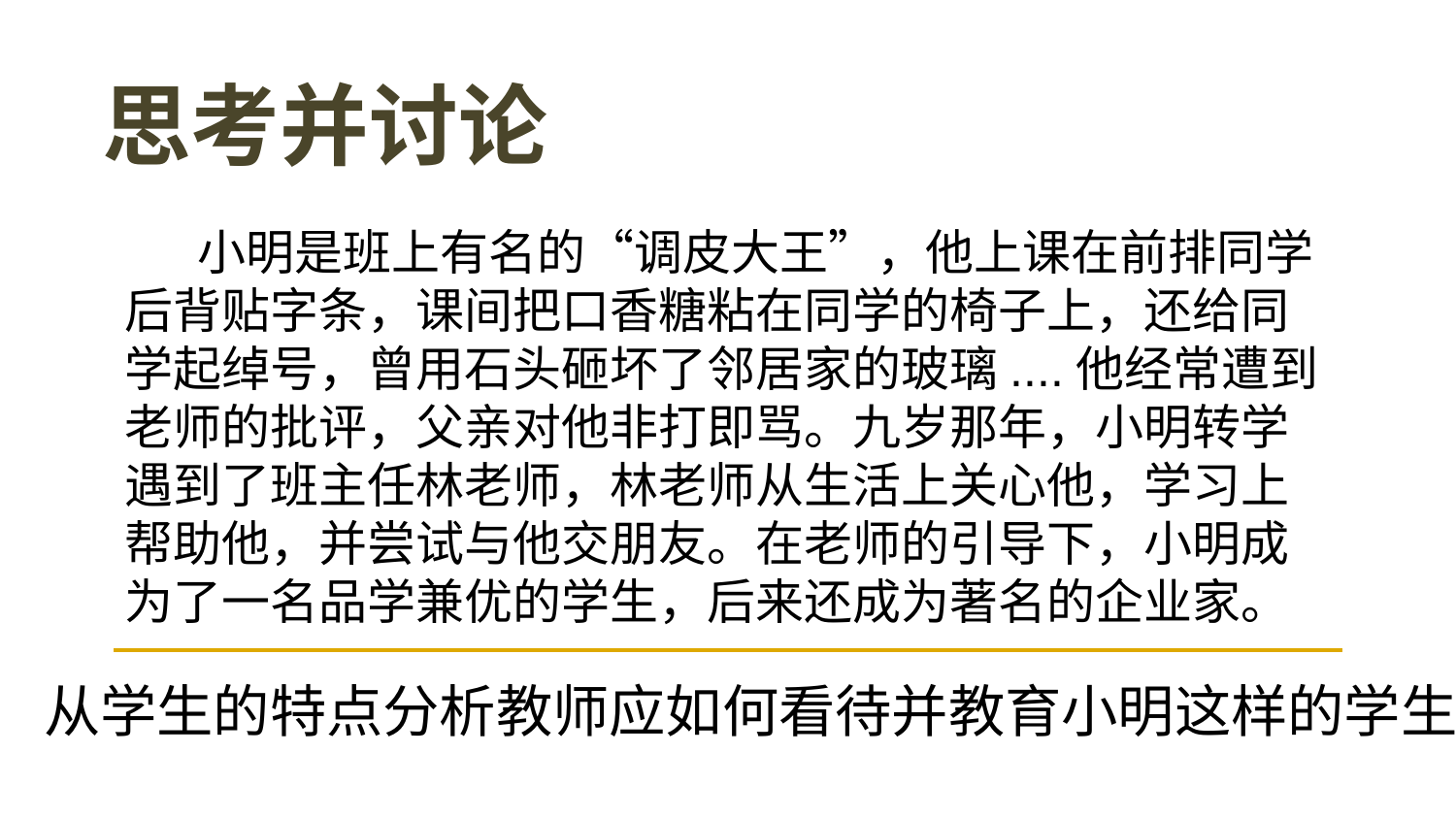

思考并讨论
小明是班上有名的“调皮大王”，他上课在前排同学后背贴字条，课间把口香糖粘在同学的椅子上，还给同学起绰号，曾用石头砸坏了邻居家的玻璃....他经常遭到老师的批评，父亲对他非打即骂。九岁那年，小明转学遇到了班主任林老师，林老师从生活上关心他，学习上帮助他，并尝试与他交朋友。在老师的引导下，小明成为了一名品学兼优的学生，后来还成为著名的企业家。

 从学生的特点分析教师应如何看待并教育小明这样的学生。